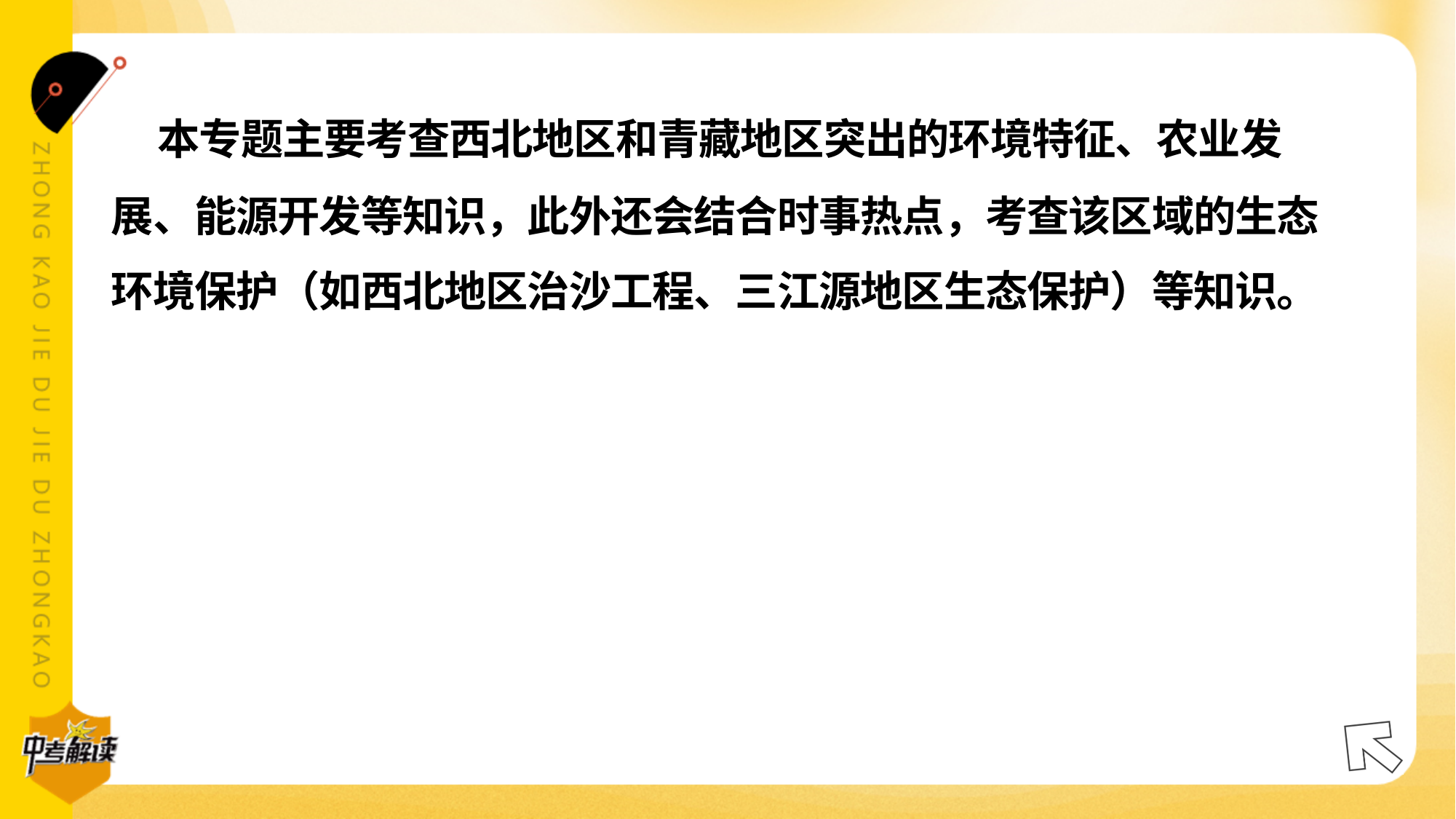

本专题主要考查西北地区和青藏地区突出的环境特征、农业发
展、能源开发等知识，此外还会结合时事热点，考查该区域的生态
环境保护（如西北地区治沙工程、三江源地区生态保护）等知识。